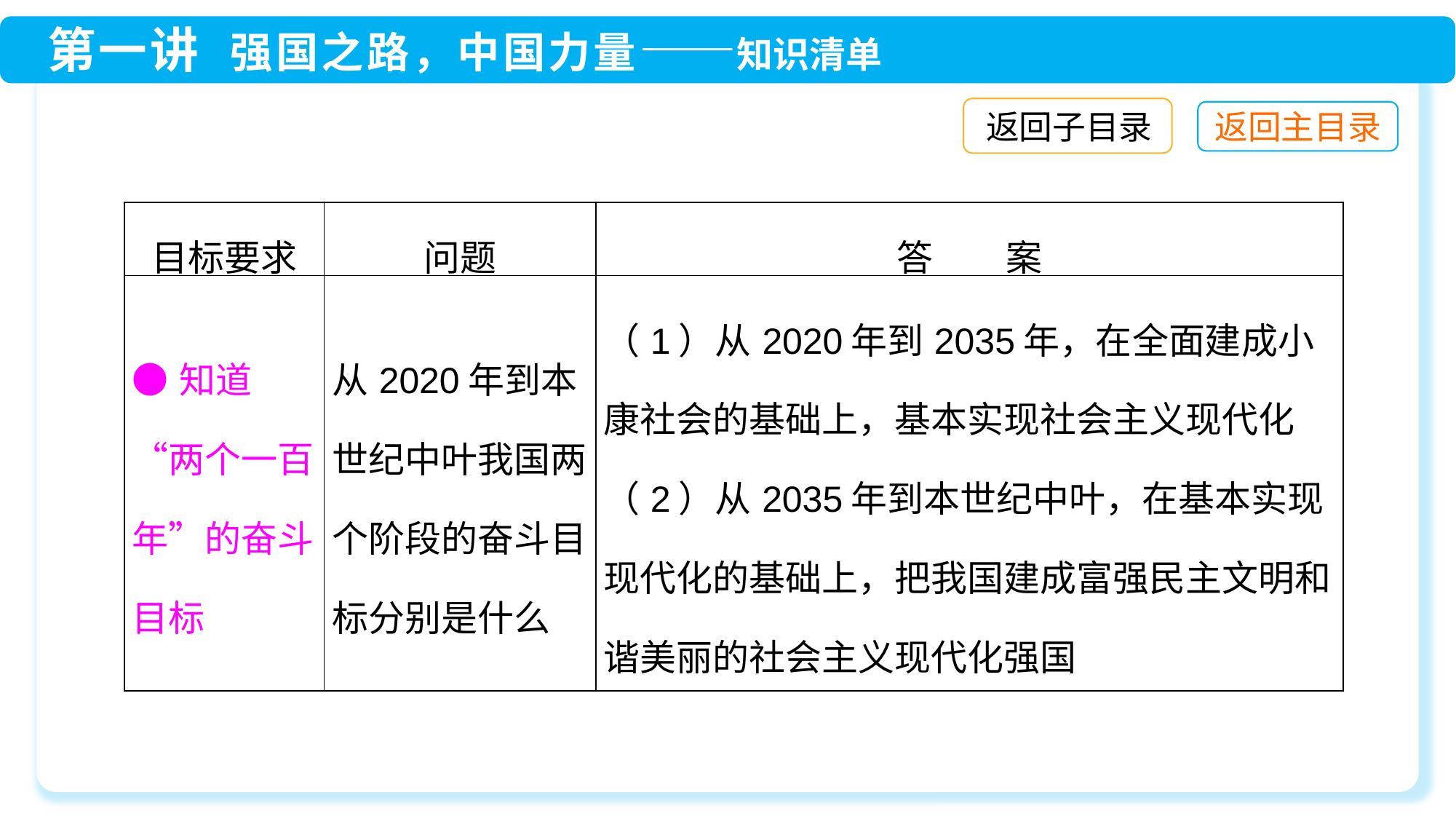

返回子目录
| 目标要求 | 问题 | 答　　案 |
| --- | --- | --- |
| ●知道“两个一百年”的奋斗目标 | 从2020年到本世纪中叶我国两个阶段的奋斗目标分别是什么 | （1）从2020年到2035年，在全面建成小康社会的基础上，基本实现社会主义现代化 （2）从2035年到本世纪中叶，在基本实现现代化的基础上，把我国建成富强民主文明和谐美丽的社会主义现代化强国 |